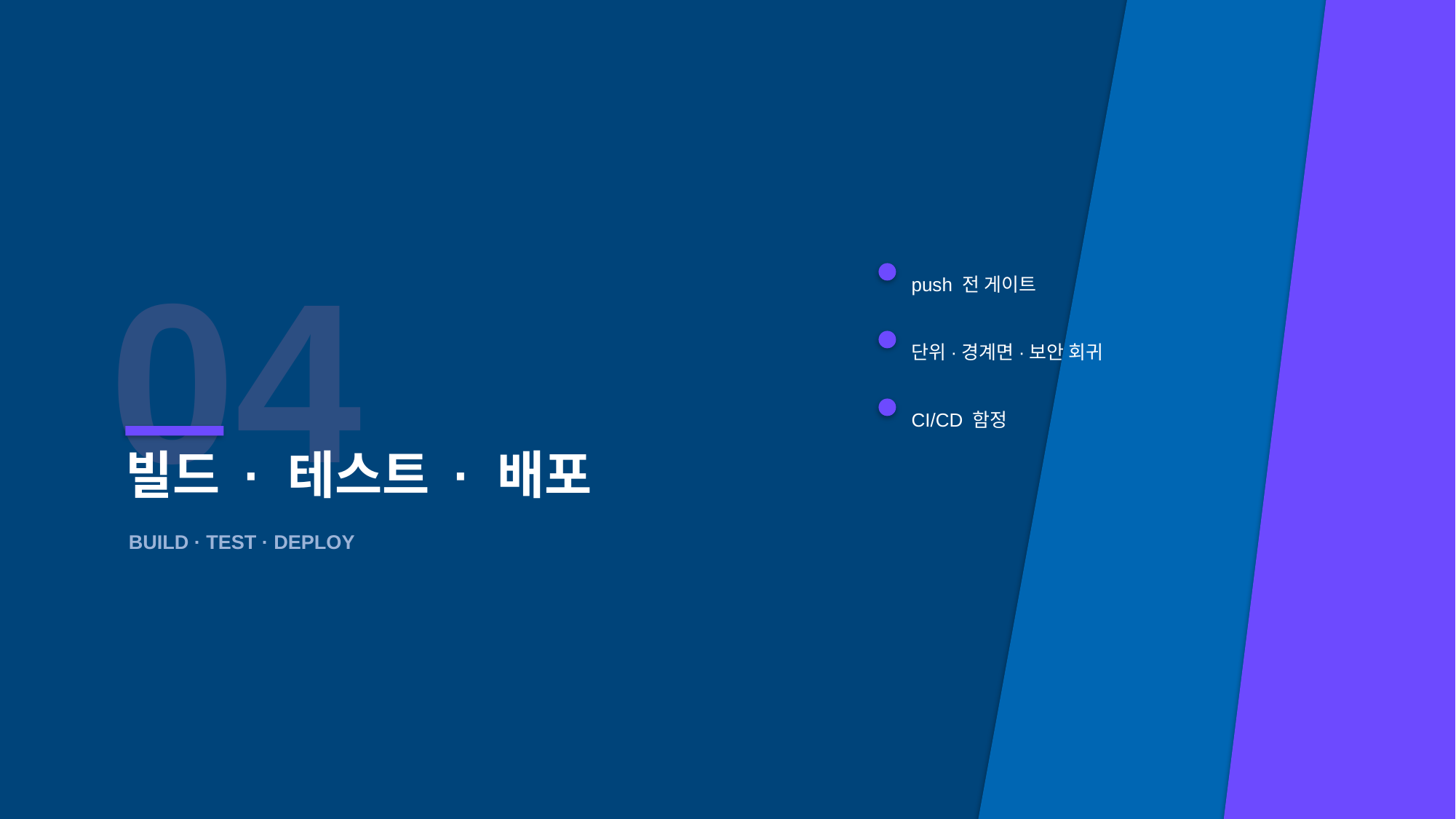

04
push 전 게이트

단위·경계면·보안 회귀

CI/CD 함정

빌드 · 테스트 · 배포
BUILD · TEST · DEPLOY